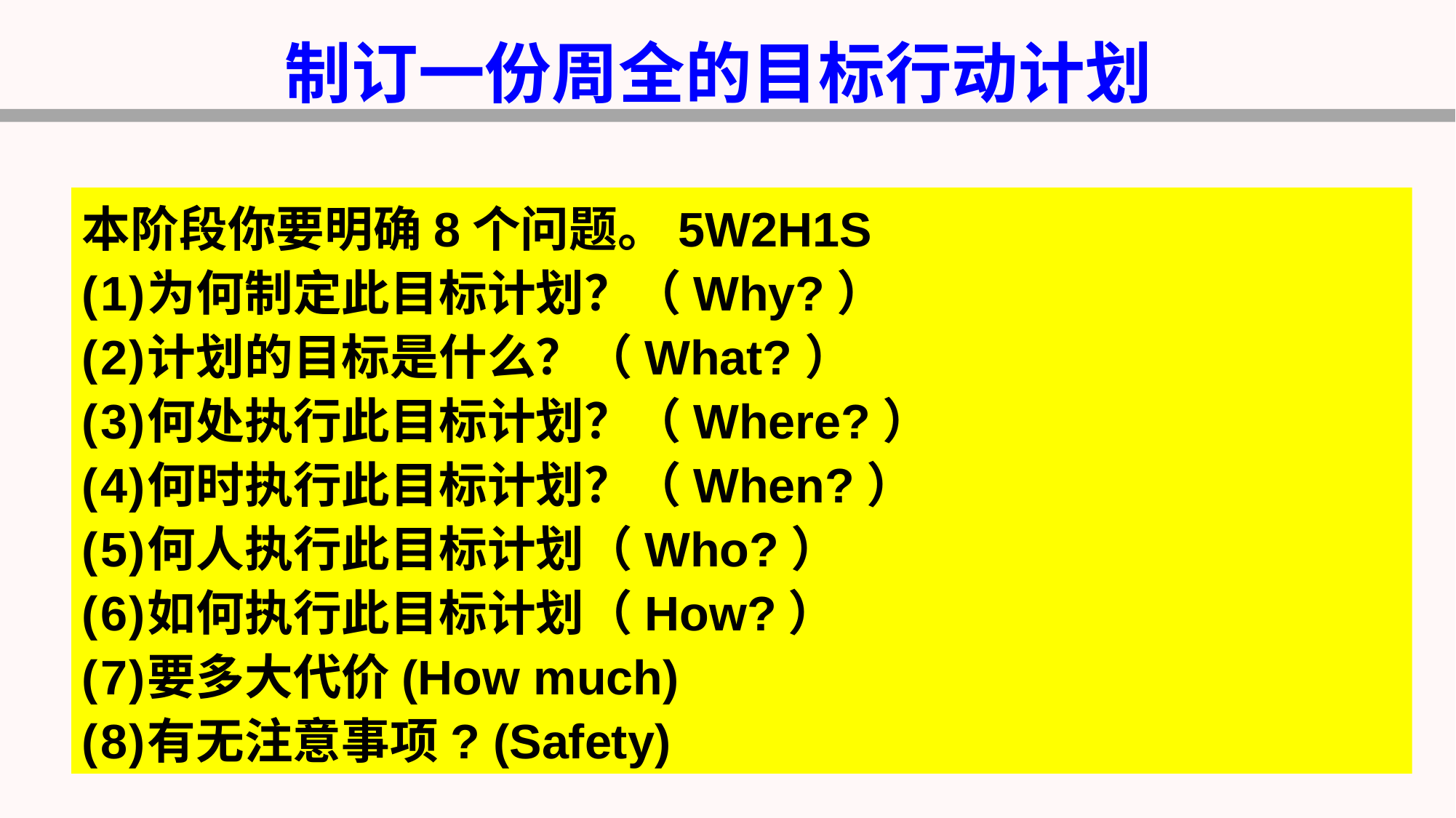

制订一份周全的目标行动计划
本阶段你要明确8个问题。5W2H1S
为何制定此目标计划？（Why?）
计划的目标是什么？（What?）
何处执行此目标计划？（Where?）
何时执行此目标计划？（When?）
何人执行此目标计划（Who?）
如何执行此目标计划（How?）
要多大代价(How much)
有无注意事项? (Safety)